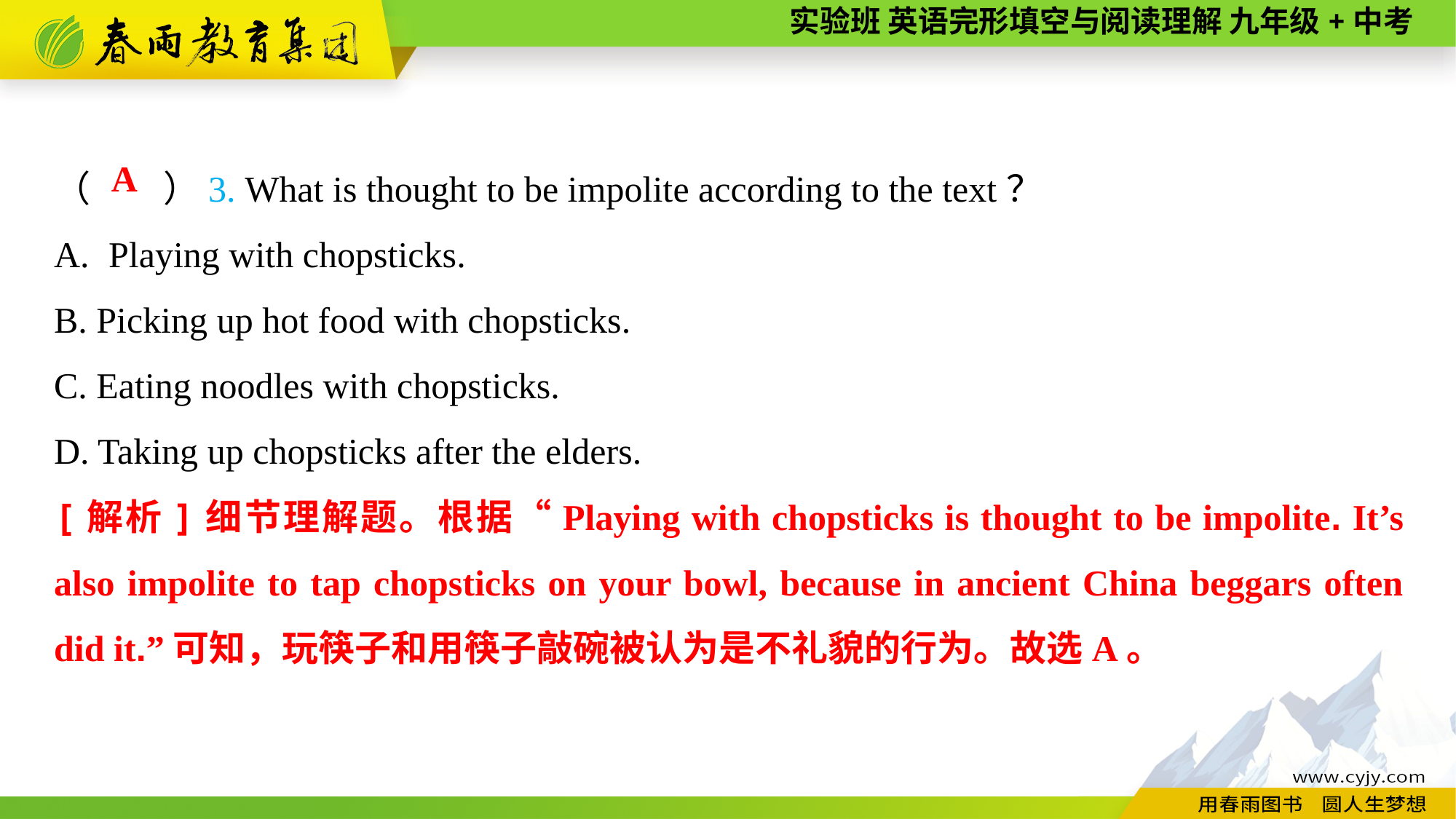

（　　）3. What is thought to be impolite according to the text？
Playing with chopsticks.
B. Picking up hot food with chopsticks.
C. Eating noodles with chopsticks.
D. Taking up chopsticks after the elders.
A
[解析]细节理解题。根据“Playing with chopsticks is thought to be impolite. It’s also impolite to tap chopsticks on your bowl, because in ancient China beggars often did it.”可知，玩筷子和用筷子敲碗被认为是不礼貌的行为。故选A。